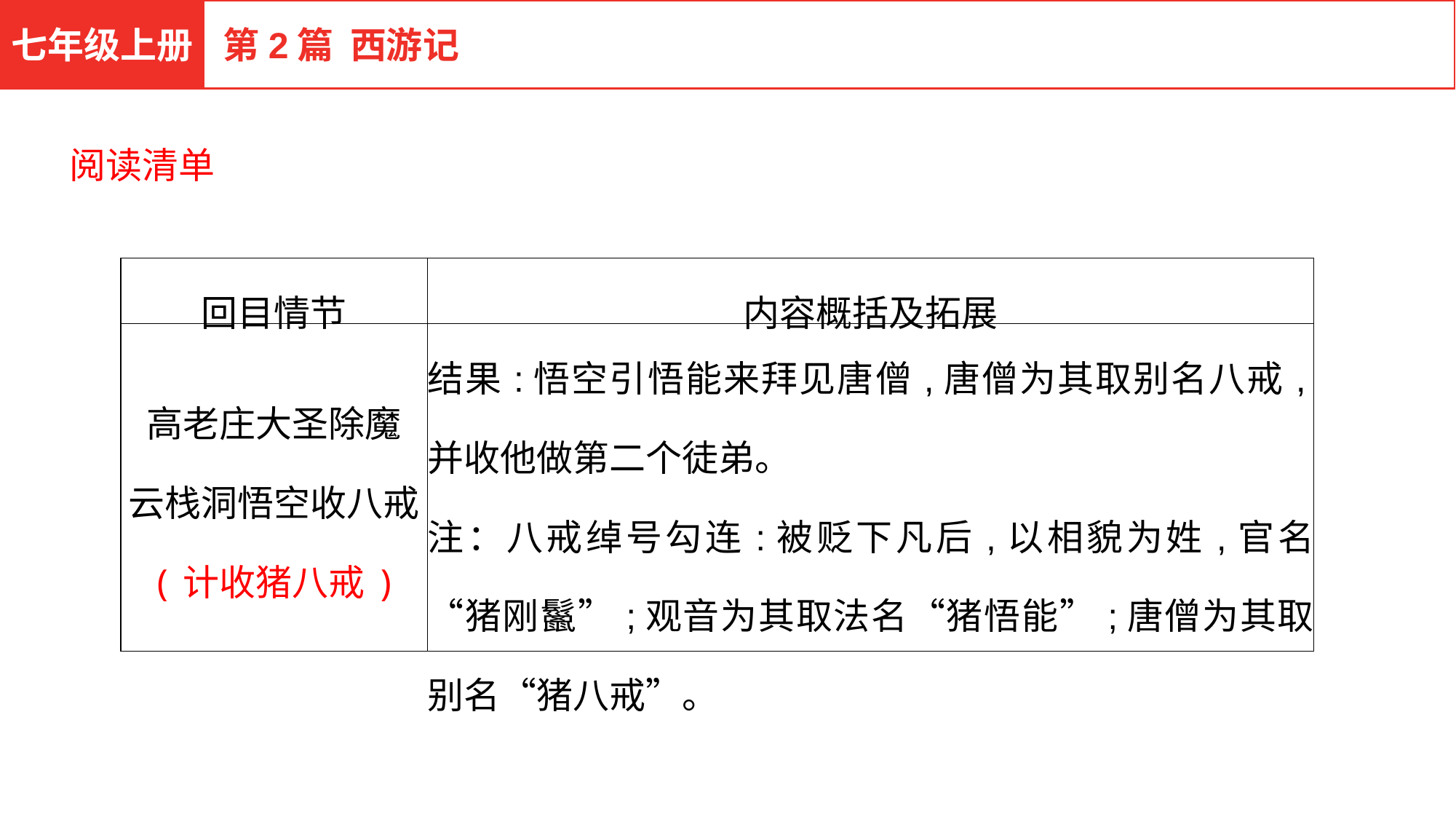

七年级上册
第2篇  西游记
阅读清单
| 回目情节 | 内容概括及拓展 |
| --- | --- |
| 高老庄大圣除魔 云栈洞悟空收八戒 (计收猪八戒) | 结果:悟空引悟能来拜见唐僧,唐僧为其取别名八戒,并收他做第二个徒弟。 注：八戒绰号勾连:被贬下凡后,以相貌为姓,官名“猪刚鬣”;观音为其取法名“猪悟能”;唐僧为其取别名“猪八戒”。 |